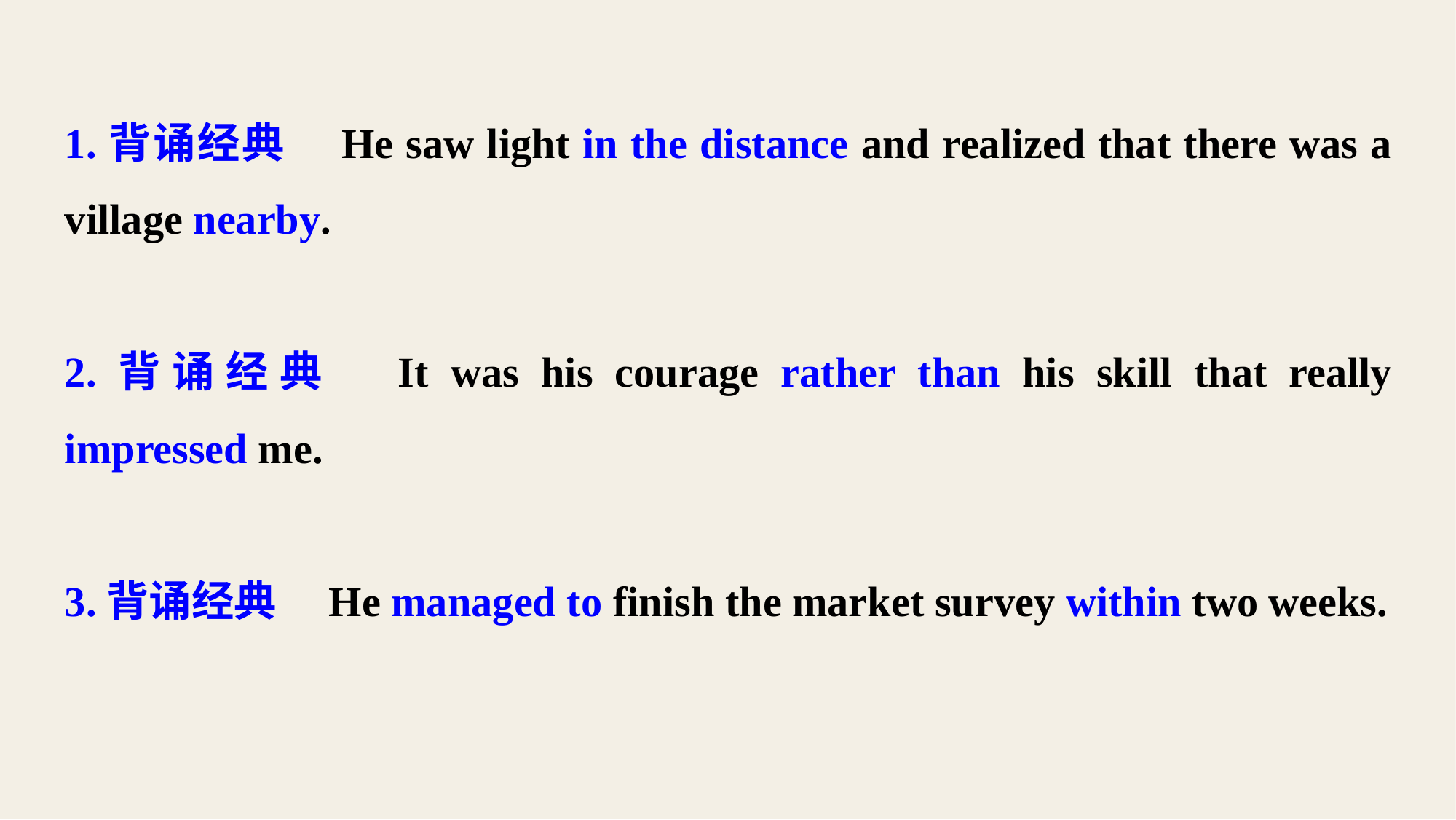

1.背诵经典　He saw light in the distance and realized that there was a village nearby.

2.背诵经典　It was his courage rather than his skill that really impressed me.

3.背诵经典　He managed to finish the market survey within two weeks.